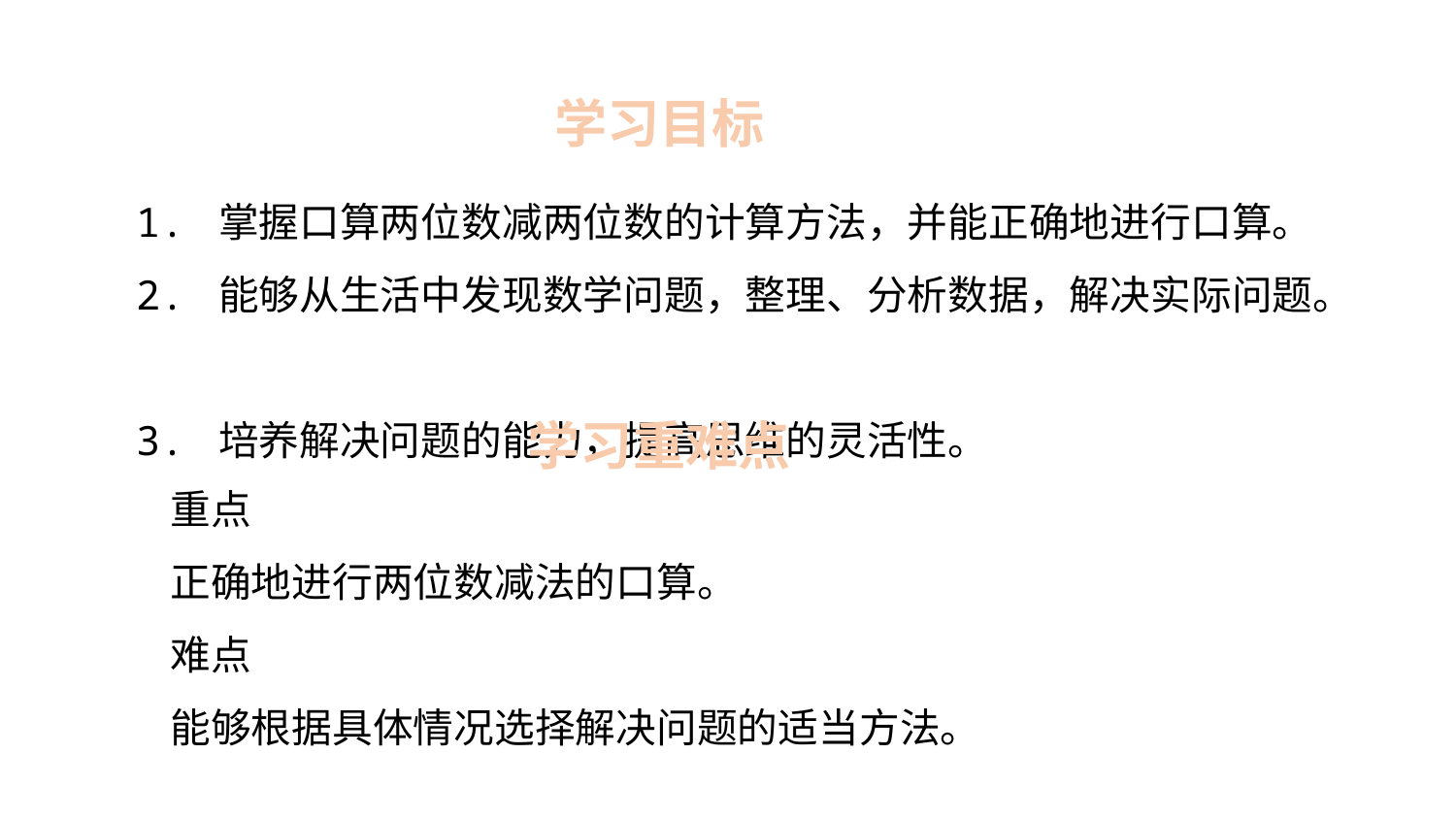

学习目标
1. 掌握口算两位数减两位数的计算方法，并能正确地进行口算。
2. 能够从生活中发现数学问题，整理、分析数据，解决实际问题。
3. 培养解决问题的能力，提高思维的灵活性。
学习重难点
重点
正确地进行两位数减法的口算。
难点
能够根据具体情况选择解决问题的适当方法。